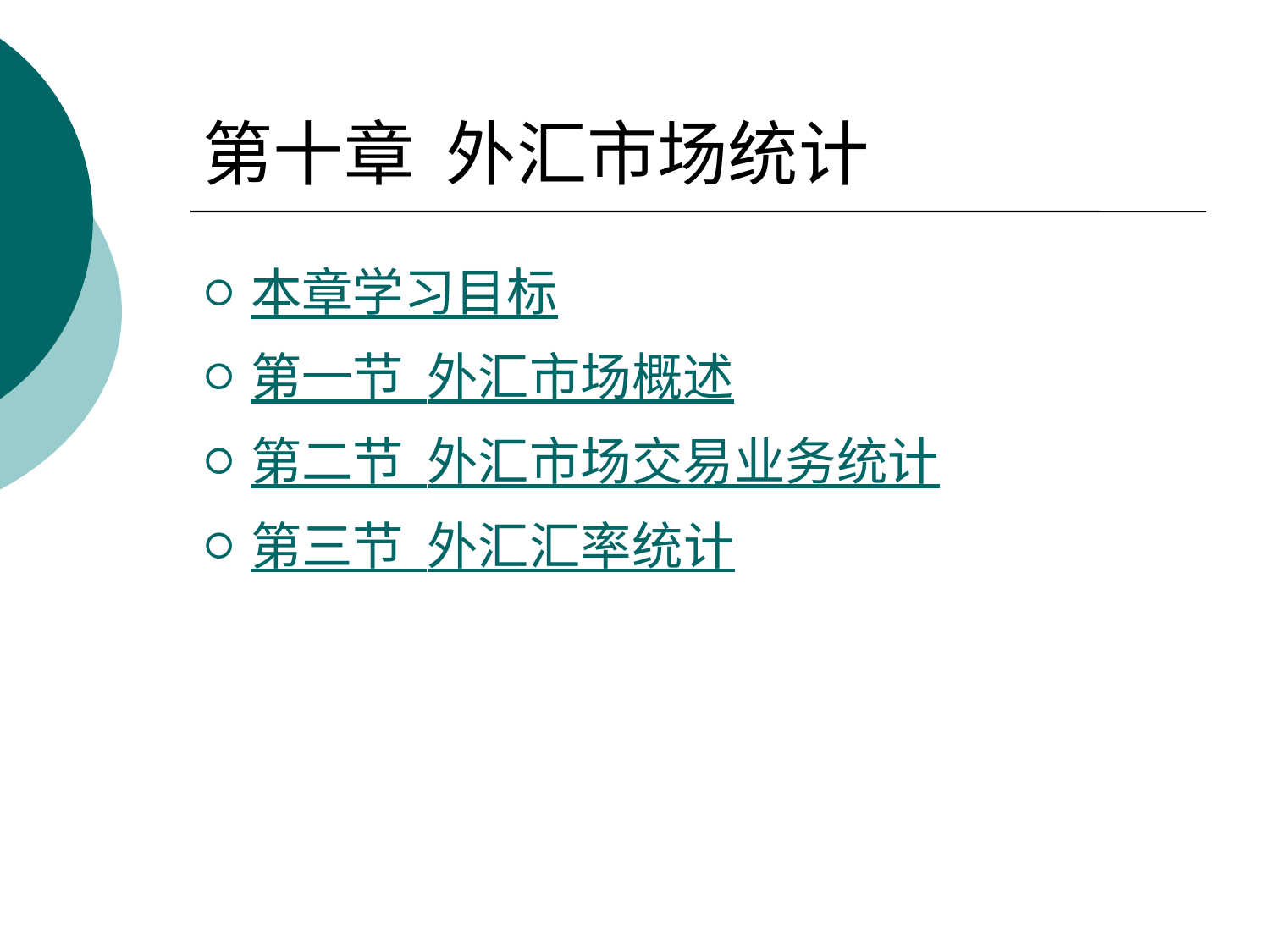

# 第十章  外汇市场统计
本章学习目标
第一节  外汇市场概述
第二节  外汇市场交易业务统计
第三节  外汇汇率统计